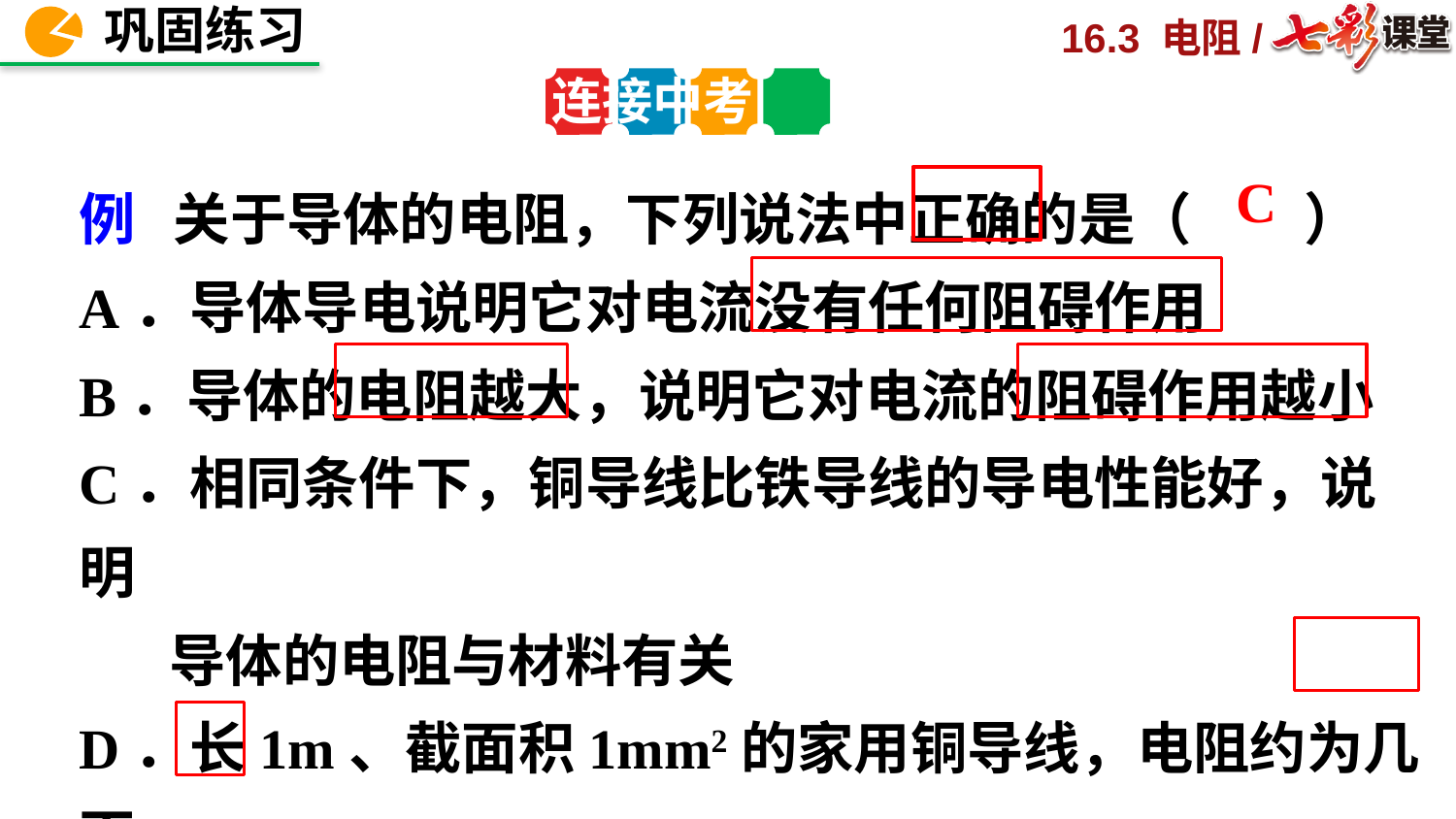

连接中考

例   关于导体的电阻，下列说法中正确的是（　　）
A．导体导电说明它对电流没有任何阻碍作用
B．导体的电阻越大，说明它对电流的阻碍作用越小
C．相同条件下，铜导线比铁导线的导电性能好，说明
      导体的电阻与材料有关
D．长1m、截面积1mm2的家用铜导线，电阻约为几百
       欧
C